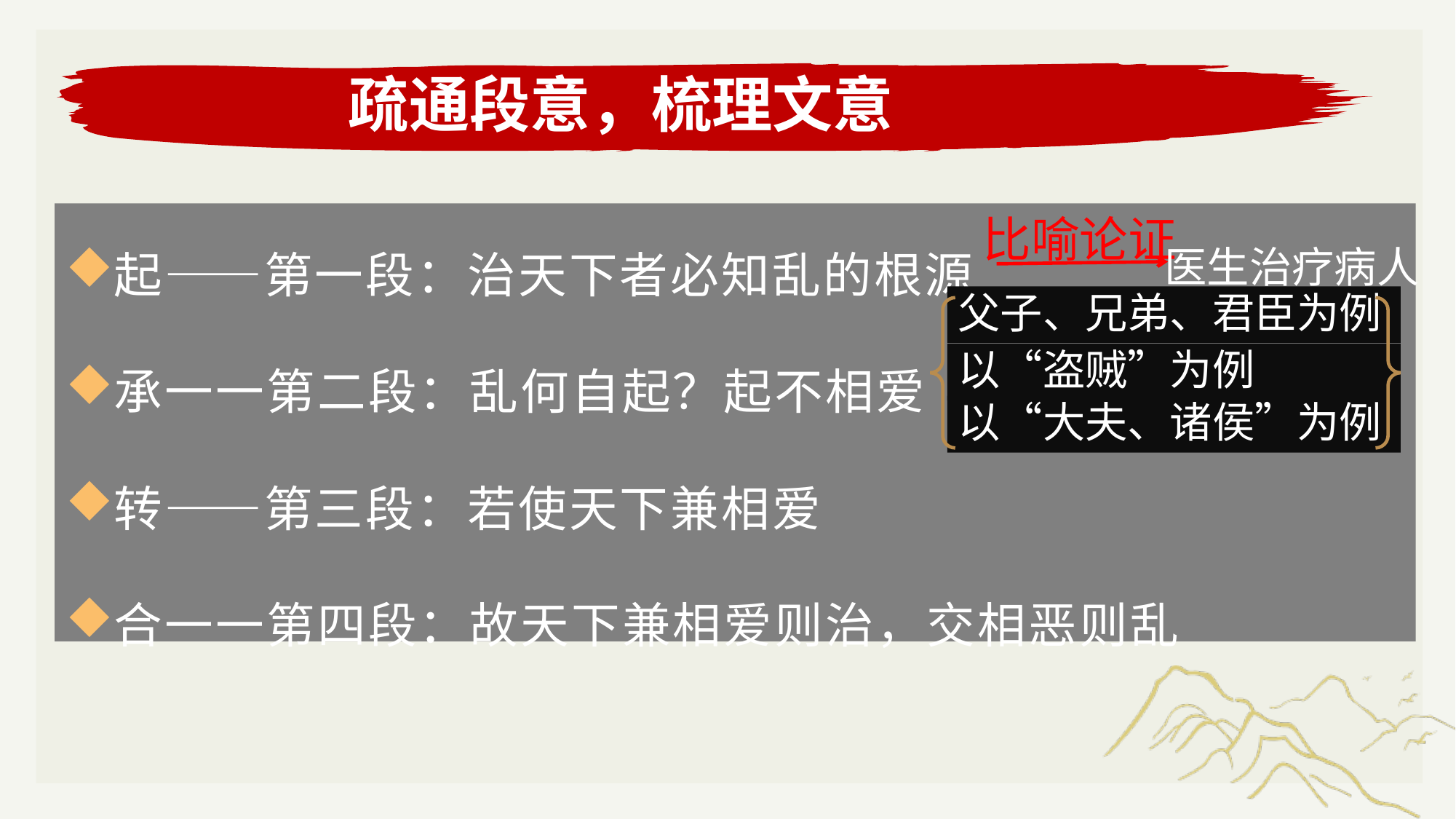

疏通段意，梳理文意
起——第一段：治天下者必知乱的根源
承一一第二段：乱何自起？起不相爱
转——第三段：若使天下兼相爱
合一一第四段：故天下兼相爱则治，交相恶则乱
比喻论证
医生治疗病人
父子、兄弟、君臣为例

以“盗贼”为例
以“大夫、诸侯”为例